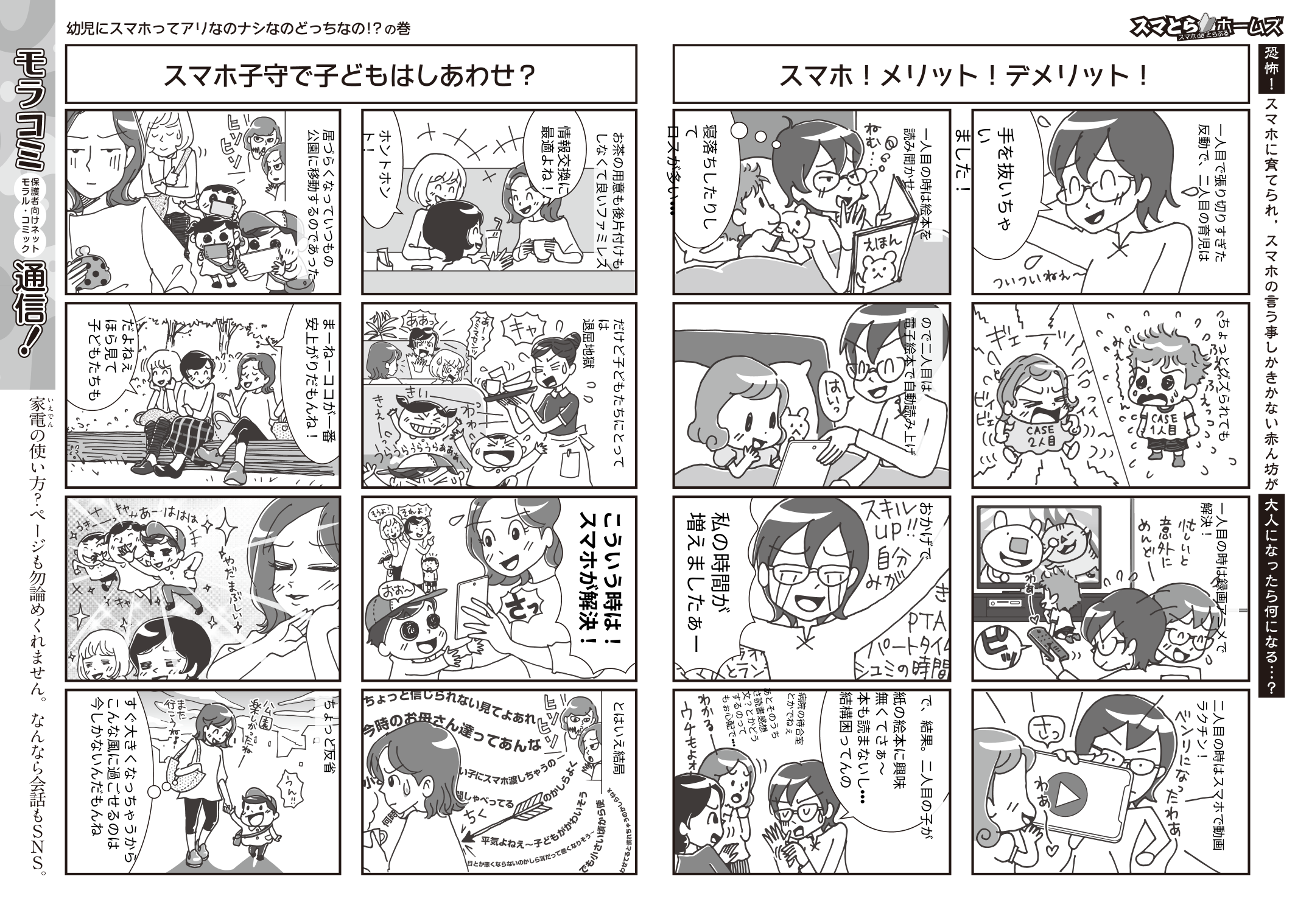

一人目で張り切りすぎた
反動で、二人目の育児は
寝落ちしたりして
ロスが多い・・・
情報交換に
最適よね！
手を抜いちゃい
ました！
一人目の時は絵本を
読み聞かせ
居づらくなっていつもの
公園に移動するのであった
ホントホント！
お茶の用意も後片付けも
しなくて良いファミレス
ので二人目は
電子絵本で自動読み上げ
ちょっとグズられても
まーねーココが一番
安上がりだもんね！
だけど子どもたちにとっては
退屈地獄
だよねぇ
ほら見て
子どもたちも
おかげで
一人目の時は録画アニメで
解決！
こういう時は！
スマホが解決！
私の時間が
増えましたぁー
あとそのうちさ読書感想文？とかどうするのってもぉ心配で・・・
紙の絵本に興味
無くてさぁ〜
本も読まないし・・・
結構困ってんの
病院の待合室とかでねぇ
で、結果。二人目の子が
すぐ大きくなっちゃうからこんな風に過ごせるのは
今しかないんだもんね
ちょっと反省
二人目の時はスマホで動画
ラクチン！
とはいえ結局